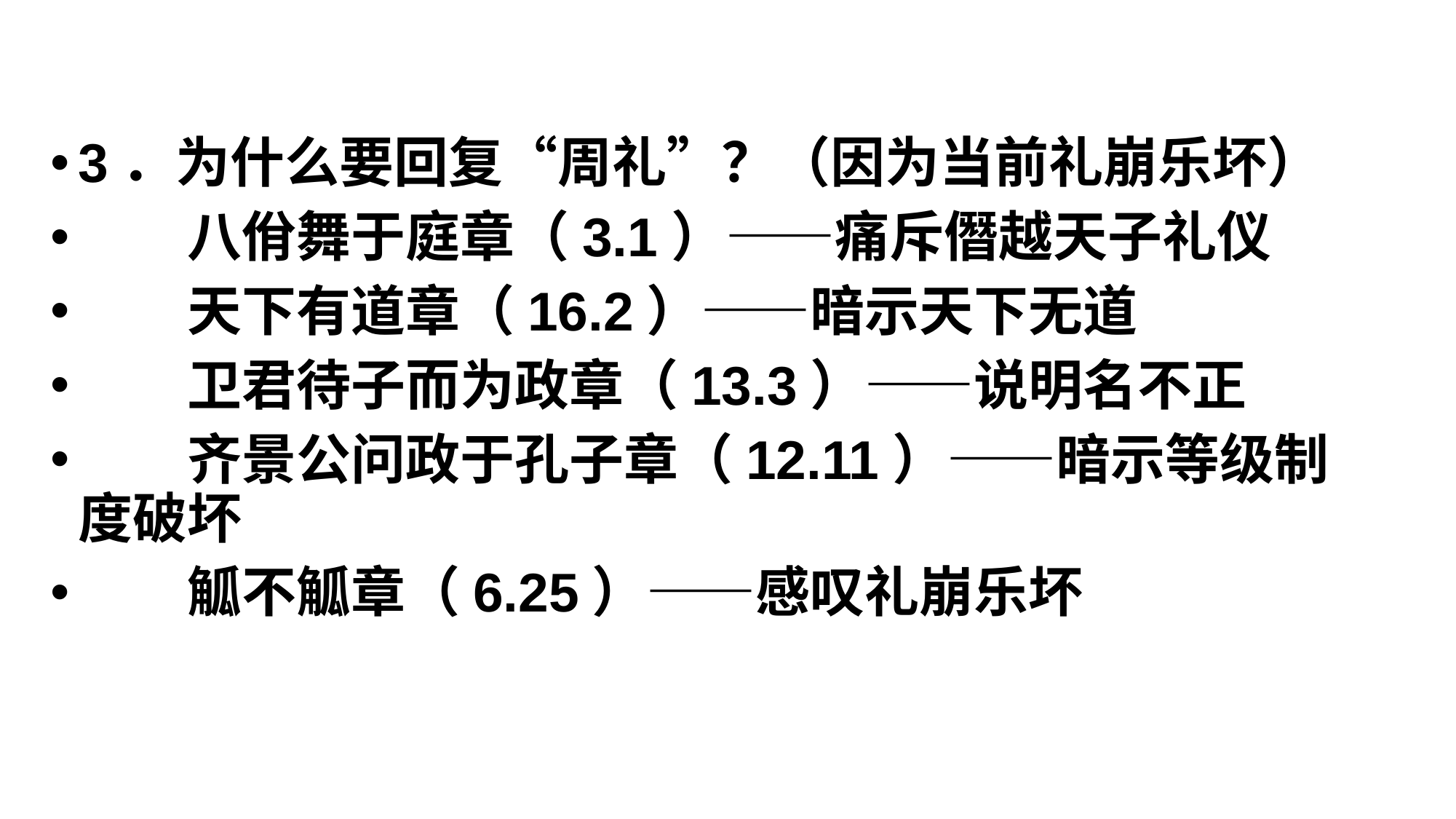

#
3．为什么要回复“周礼”？（因为当前礼崩乐坏）
　　八佾舞于庭章（3.1）——痛斥僭越天子礼仪
　　天下有道章（16.2）——暗示天下无道
　　卫君待子而为政章（13.3）——说明名不正
　　齐景公问政于孔子章（12.11）——暗示等级制度破坏
　　觚不觚章（6.25）——感叹礼崩乐坏